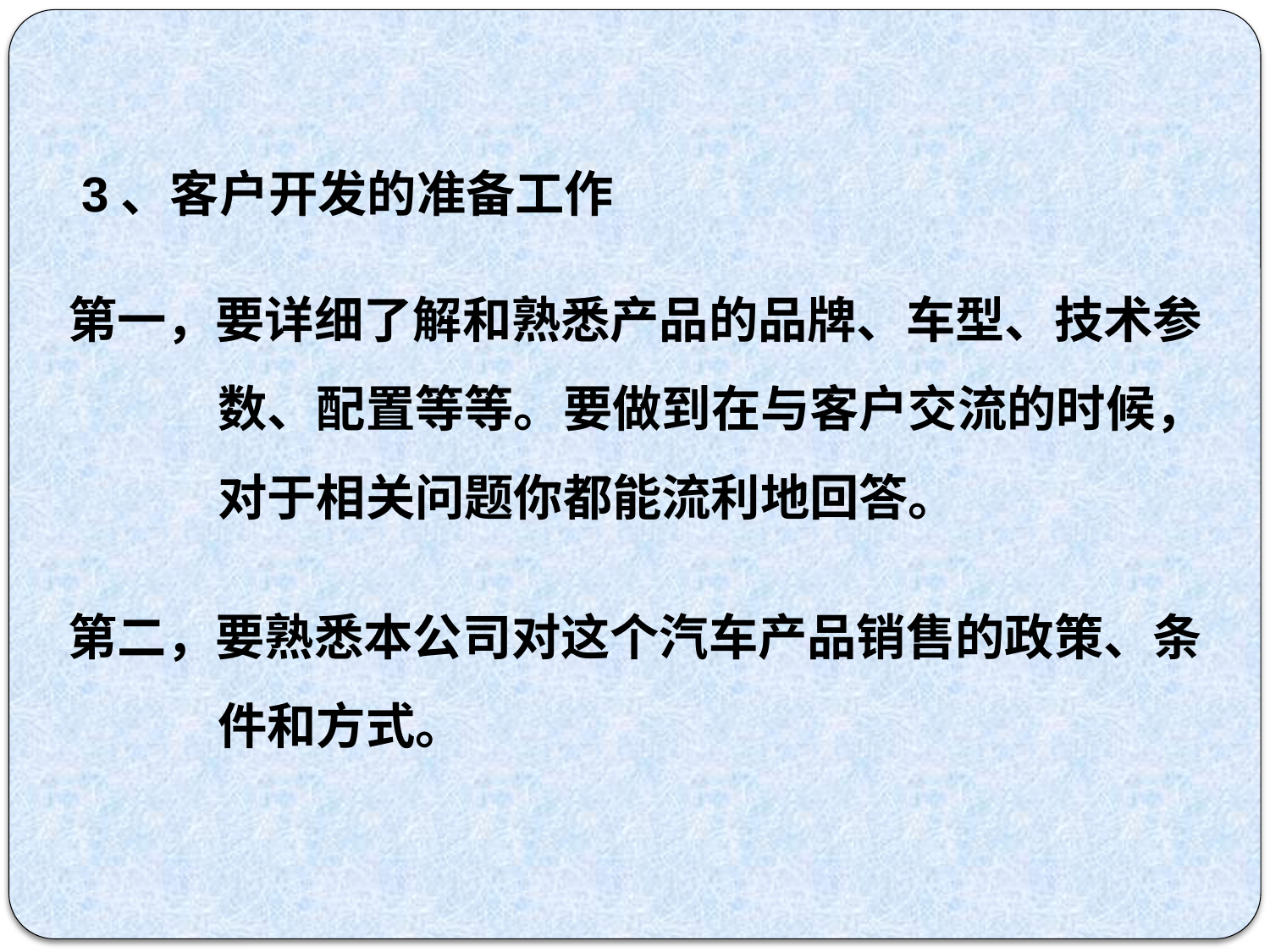

3、客户开发的准备工作

第一，要详细了解和熟悉产品的品牌、车型、技术参数、配置等等。要做到在与客户交流的时候，对于相关问题你都能流利地回答。

第二，要熟悉本公司对这个汽车产品销售的政策、条件和方式。